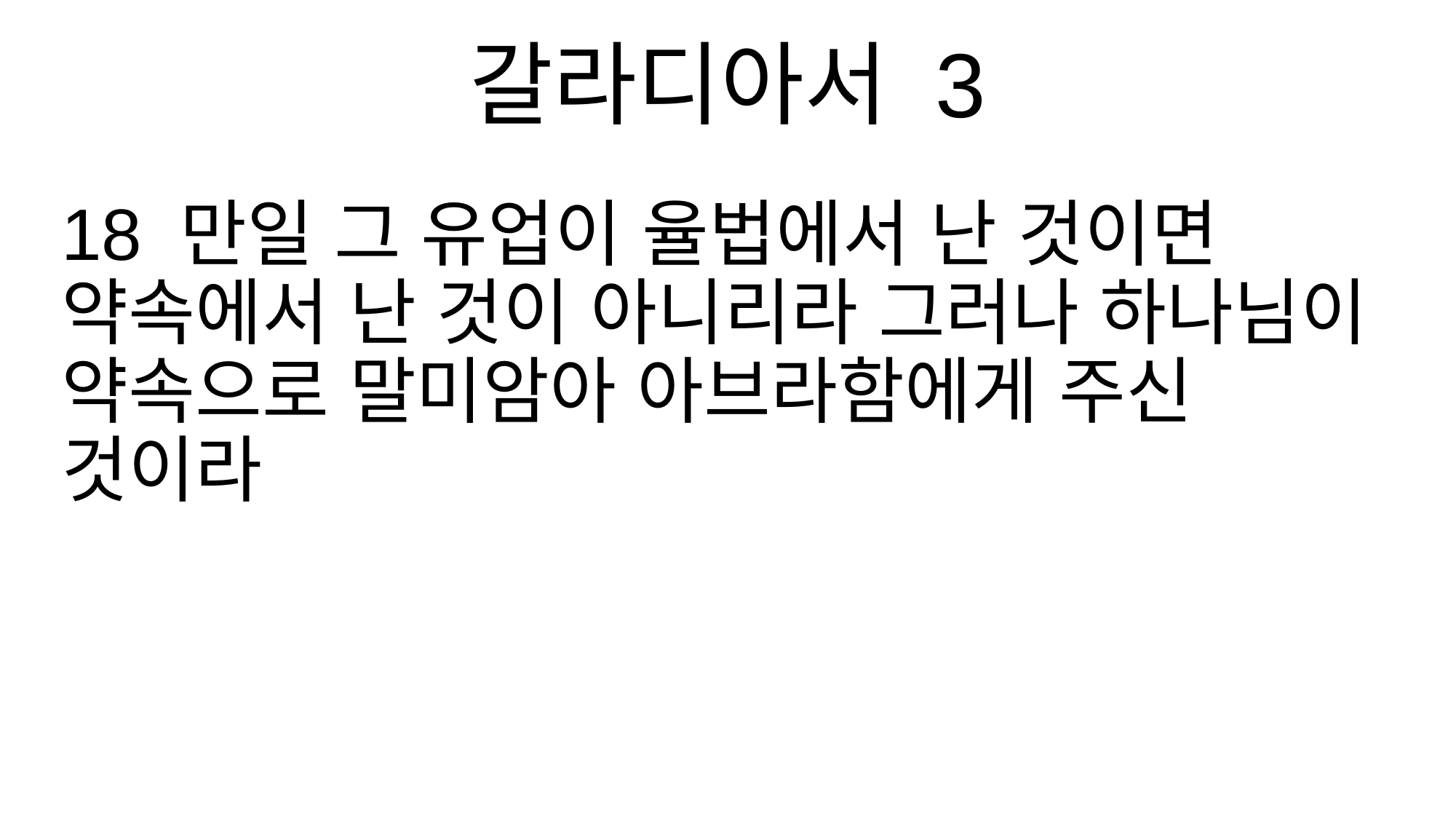

갈라디아서 3
18 만일 그 유업이 율법에서 난 것이면 약속에서 난 것이 아니리라 그러나 하나님이 약속으로 말미암아 아브라함에게 주신 것이라